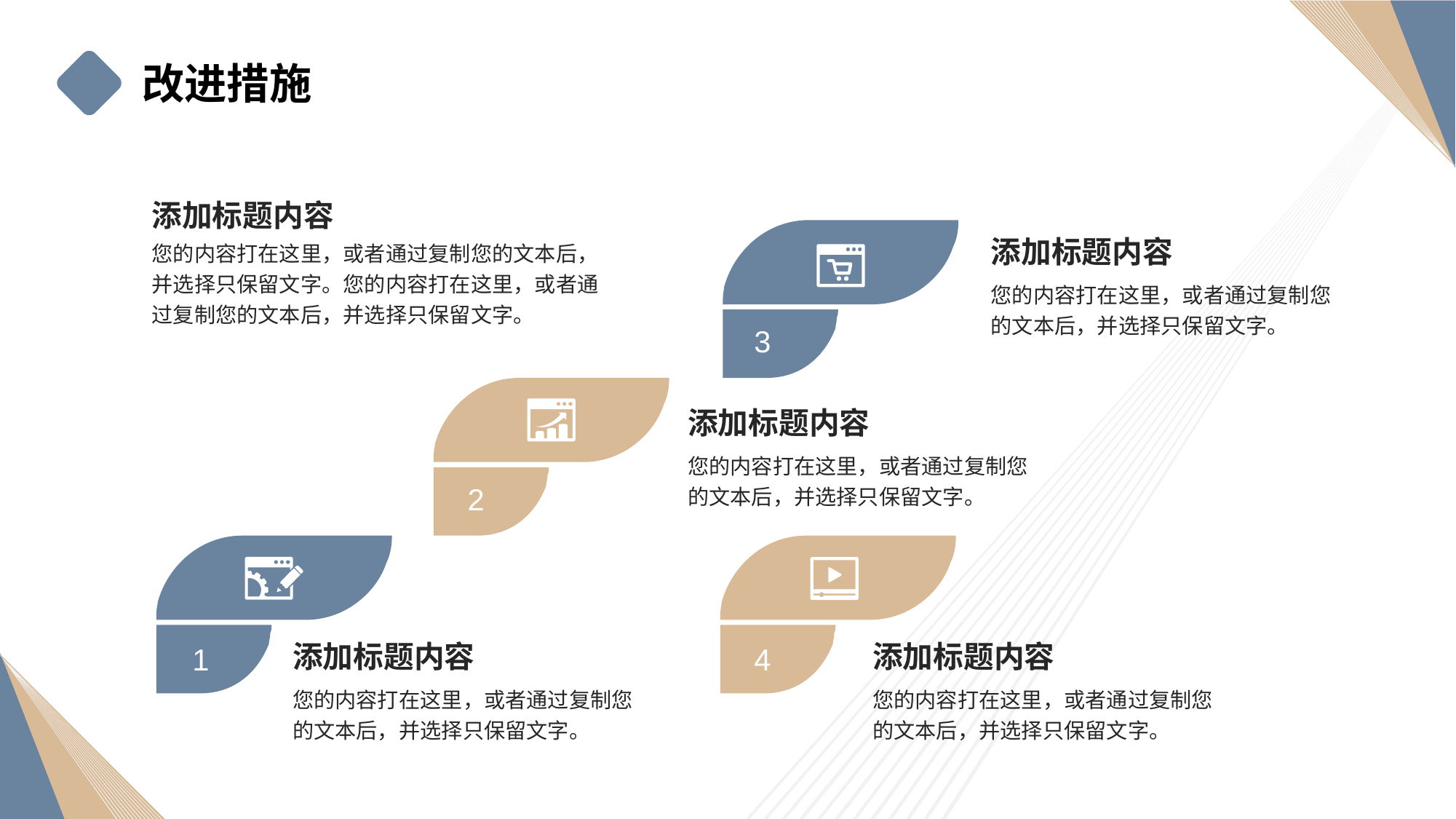

改进措施

添加标题内容

添加标题内容
您的内容打在这里，或者通过复制您的文本后，并选择只保留文字。您的内容打在这里，或者通过复制您的文本后，并选择只保留文字。

您的内容打在这里，或者通过复制您的文本后，并选择只保留文字。
3

添加标题内容

您的内容打在这里，或者通过复制您的文本后，并选择只保留文字。
2

添加标题内容
添加标题内容
1
4
您的内容打在这里，或者通过复制您的文本后，并选择只保留文字。
您的内容打在这里，或者通过复制您的文本后，并选择只保留文字。